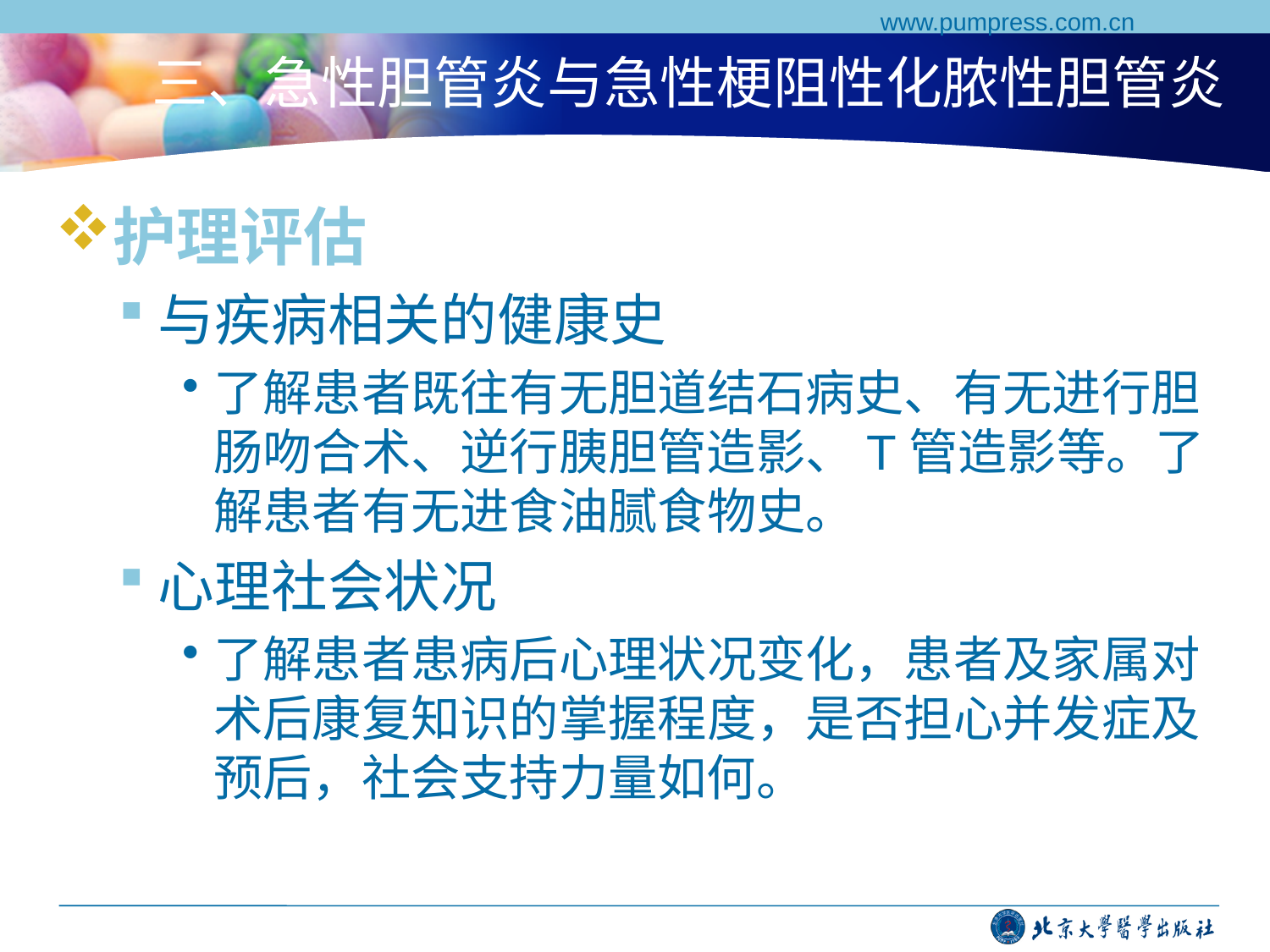

www.pumpress.com.cn
# 三、急性胆管炎与急性梗阻性化脓性胆管炎
护理评估
与疾病相关的健康史
了解患者既往有无胆道结石病史、有无进行胆肠吻合术、逆行胰胆管造影、T管造影等。了解患者有无进食油腻食物史。
心理社会状况
了解患者患病后心理状况变化，患者及家属对术后康复知识的掌握程度，是否担心并发症及预后，社会支持力量如何。